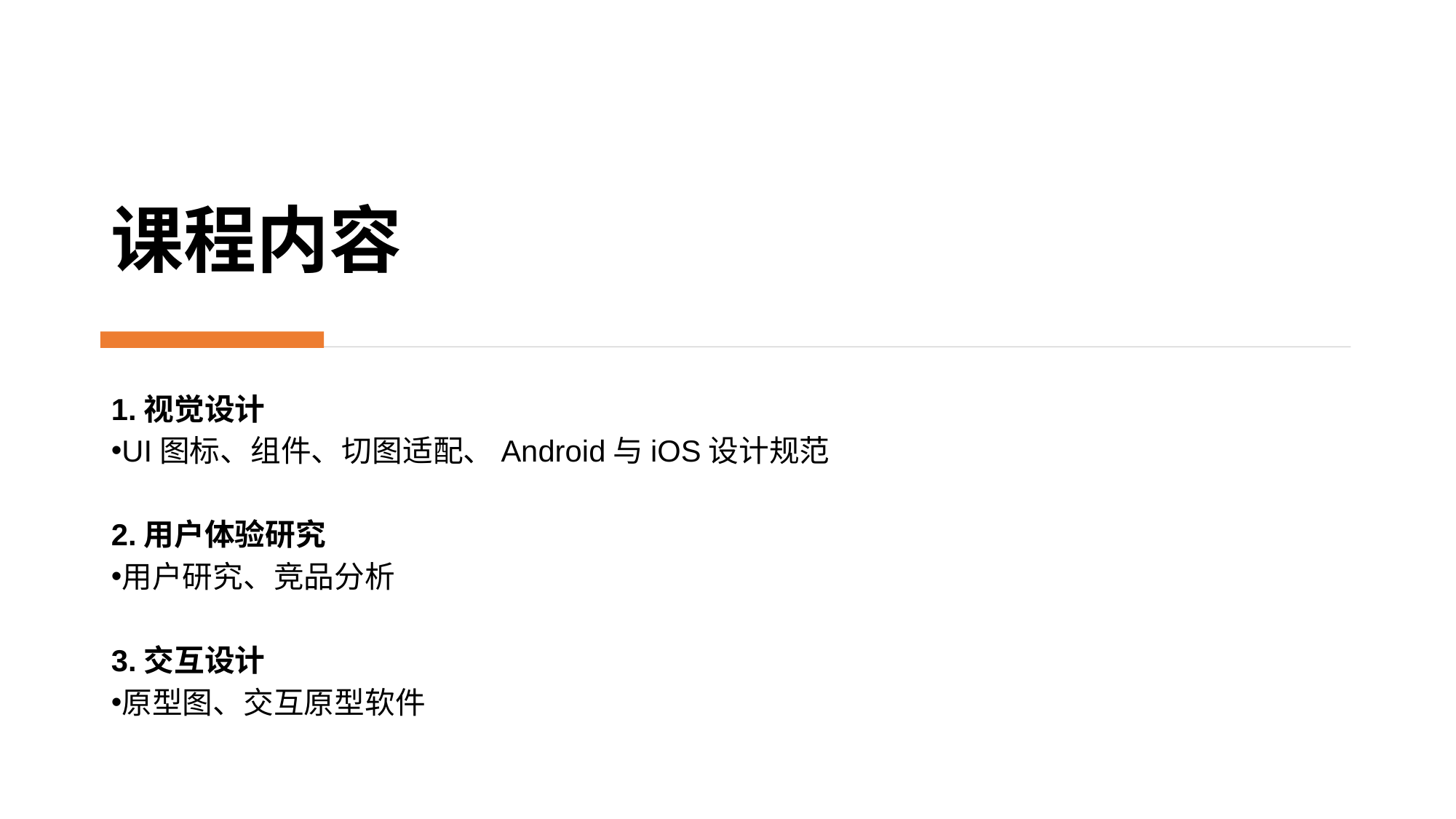

课程内容

1.视觉设计
UI图标、组件、切图适配、Android与iOS设计规范

2.用户体验研究
用户研究、竞品分析

3.交互设计
原型图、交互原型软件